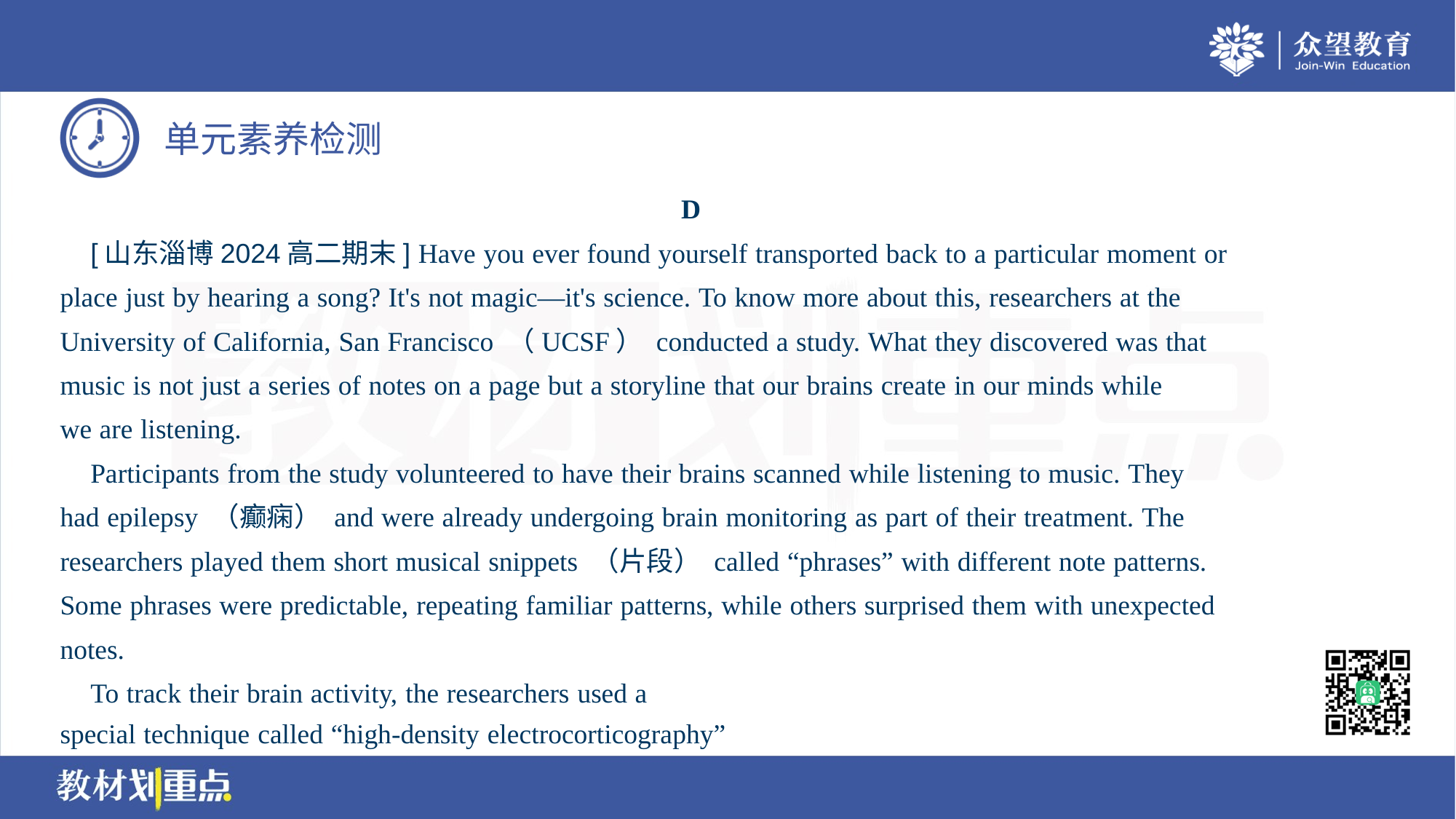

D
    [山东淄博2024高二期末] Have you ever found yourself transported back to a particular moment or
place just by hearing a song? It's not magic—it's science. To know more about this, researchers at the
University of California, San Francisco （UCSF） conducted a study. What they discovered was that
music is not just a series of notes on a page but a storyline that our brains create in our minds while
we are listening.
    Participants from the study volunteered to have their brains scanned while listening to music. They
had epilepsy （癫痫） and were already undergoing brain monitoring as part of their treatment. The
researchers played them short musical snippets （片段） called “phrases” with different note patterns.
Some phrases were predictable, repeating familiar patterns, while others surprised them with unexpected
notes.
    To track their brain activity, the researchers used a
special technique called “high-density electrocorticography”